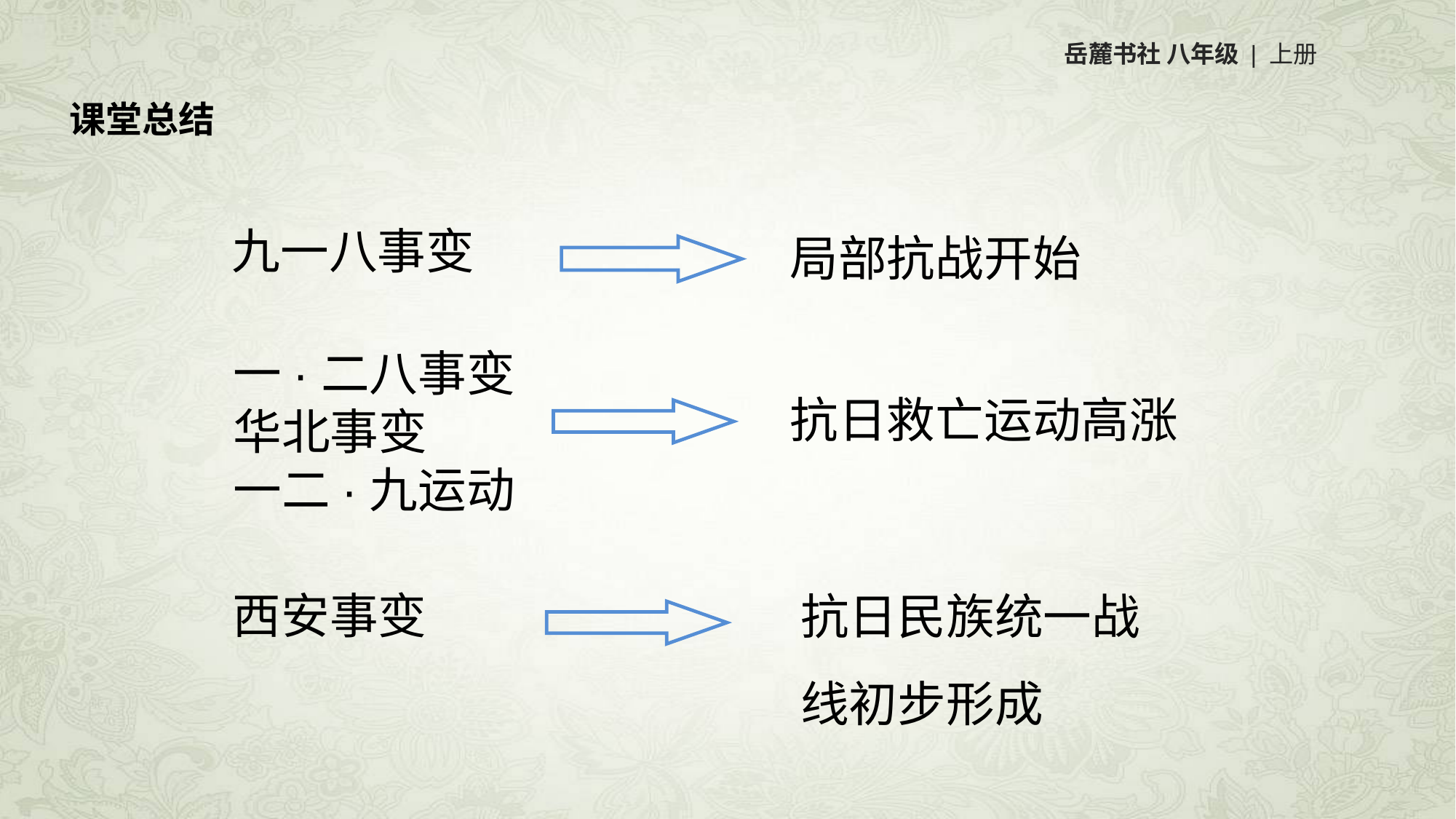

岳麓书社 八年级 | 上册
课堂总结
九一八事变
局部抗战开始

一·二八事变
华北事变
一二·九运动
抗日救亡运动高涨

抗日民族统一战线初步形成
西安事变